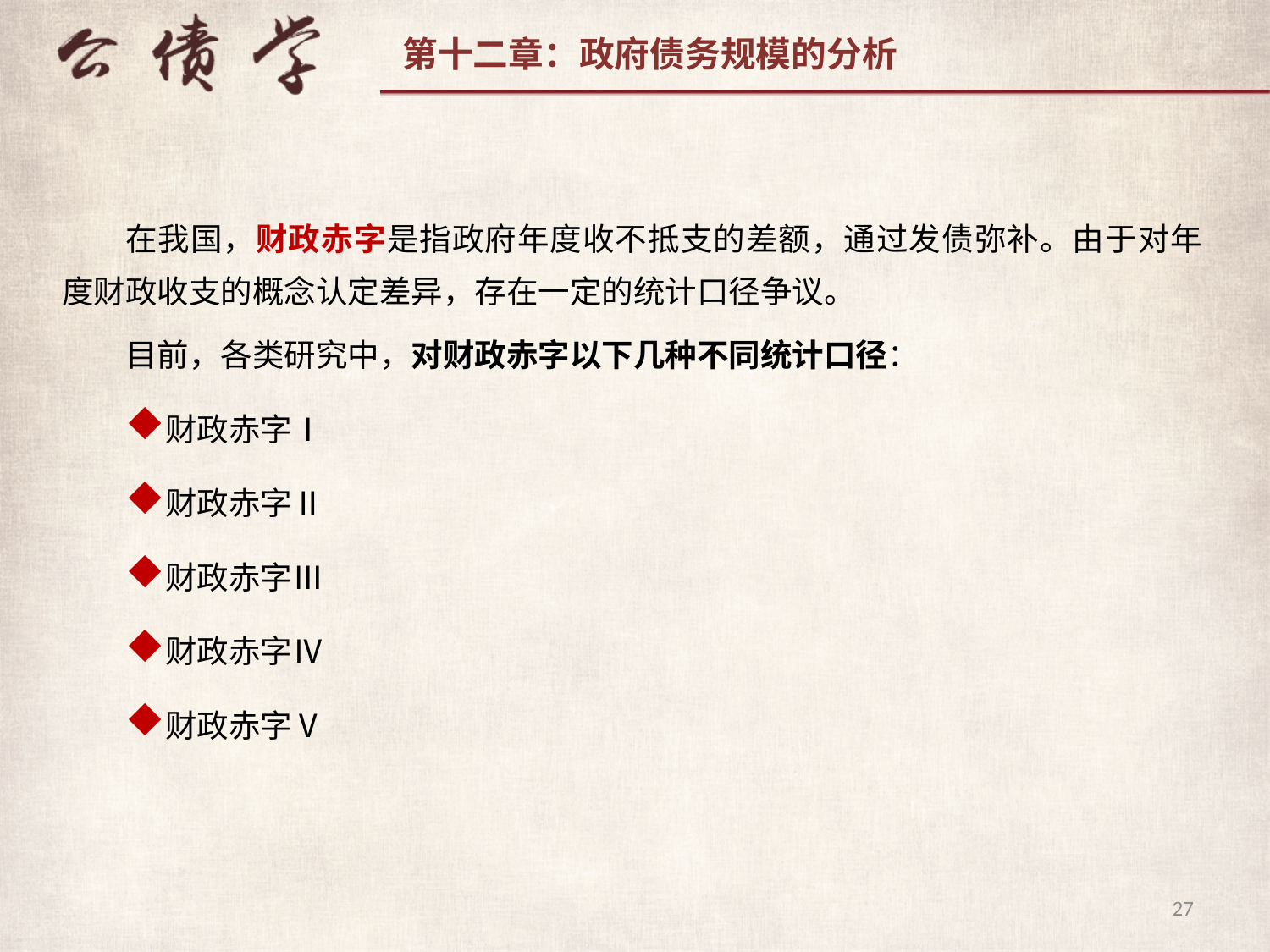

在我国，财政赤字是指政府年度收不抵支的差额，通过发债弥补。由于对年度财政收支的概念认定差异，存在一定的统计口径争议。
目前，各类研究中，对财政赤字以下几种不同统计口径：
财政赤字Ⅰ
财政赤字Ⅱ
财政赤字Ⅲ
财政赤字Ⅳ
财政赤字Ⅴ
27